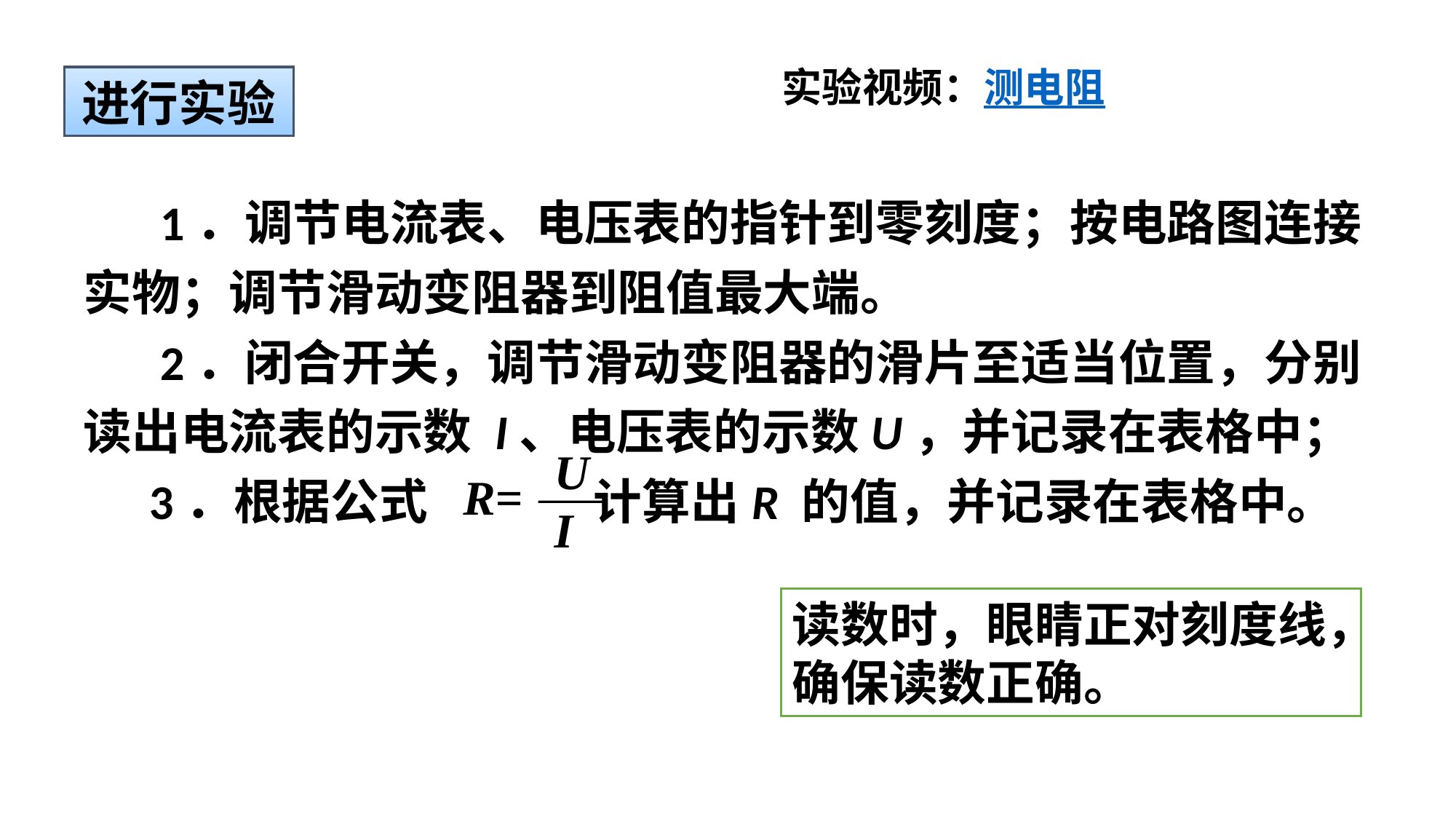

实验视频：测电阻
进行实验
  1．调节电流表、电压表的指针到零刻度；按电路图连接实物；调节滑动变阻器到阻值最大端。
  2．闭合开关，调节滑动变阻器的滑片至适当位置，分别读出电流表的示数 I、电压表的示数U，并记录在表格中；
 3．根据公式               计算出R 的值，并记录在表格中。
U
I
R=

读数时，眼睛正对刻度线，确保读数正确。